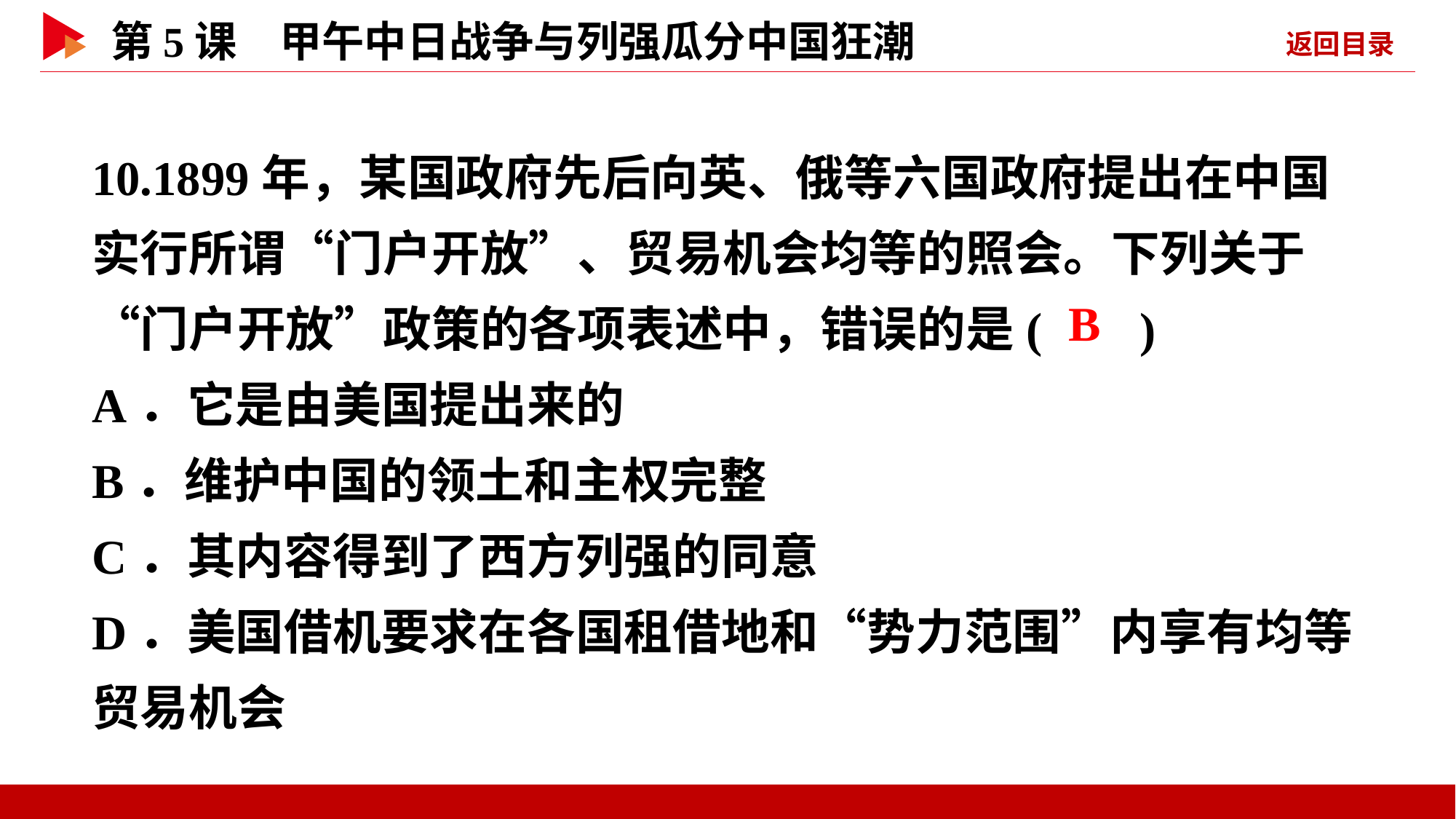

10.1899年，某国政府先后向英、俄等六国政府提出在中国实行所谓“门户开放”、贸易机会均等的照会。下列关于“门户开放”政策的各项表述中，错误的是(        )
A．它是由美国提出来的
B．维护中国的领土和主权完整
C．其内容得到了西方列强的同意
D．美国借机要求在各国租借地和“势力范围”内享有均等贸易机会
   B